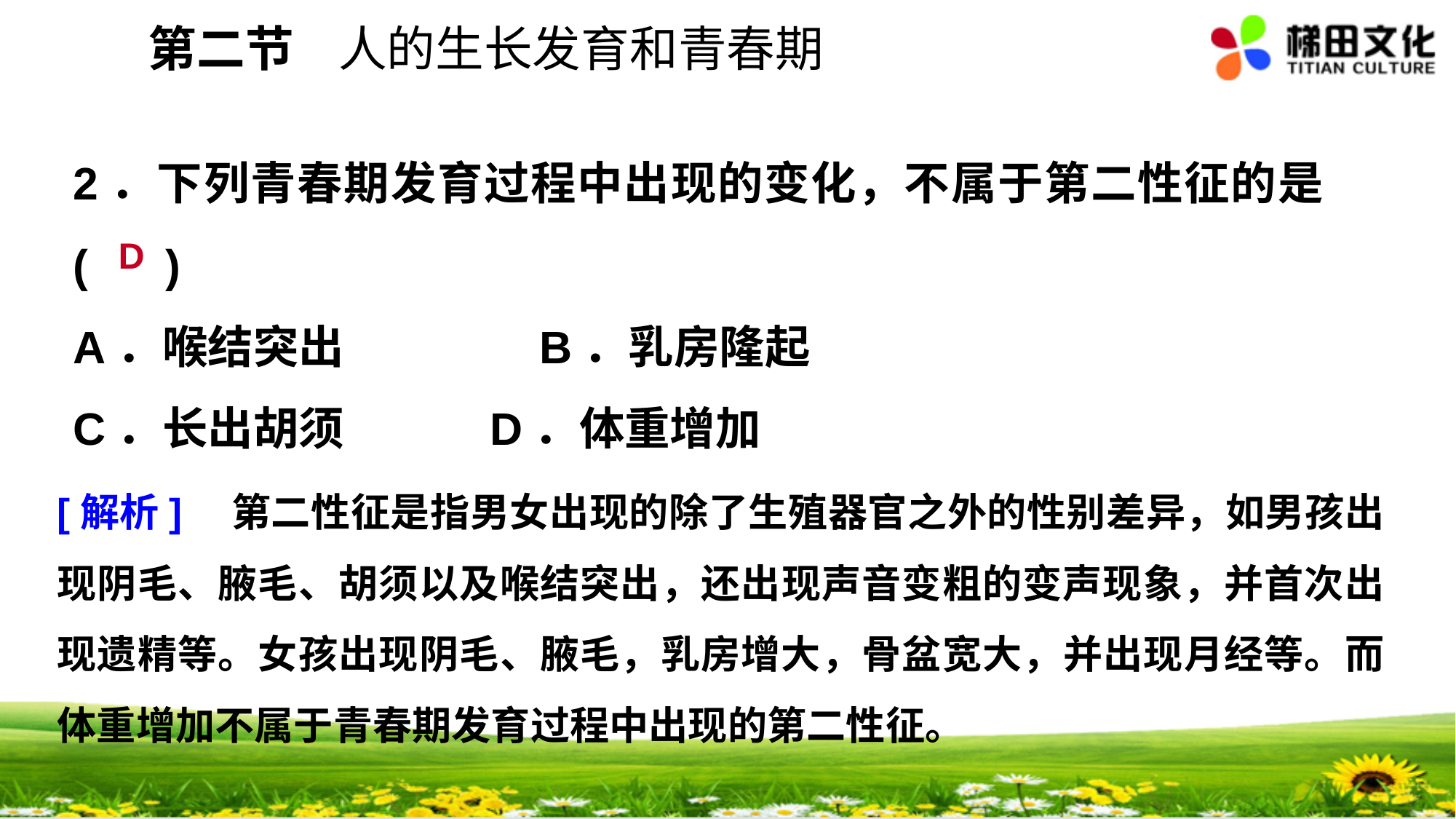

第二节    人的生长发育和青春期
2．下列青春期发育过程中出现的变化，不属于第二性征的是  (　 )
A．喉结突出　　         B．乳房隆起
C．长出胡须             D．体重增加
D
[解析]　第二性征是指男女出现的除了生殖器官之外的性别差异，如男孩出现阴毛、腋毛、胡须以及喉结突出，还出现声音变粗的变声现象，并首次出现遗精等。女孩出现阴毛、腋毛，乳房增大，骨盆宽大，并出现月经等。而体重增加不属于青春期发育过程中出现的第二性征。